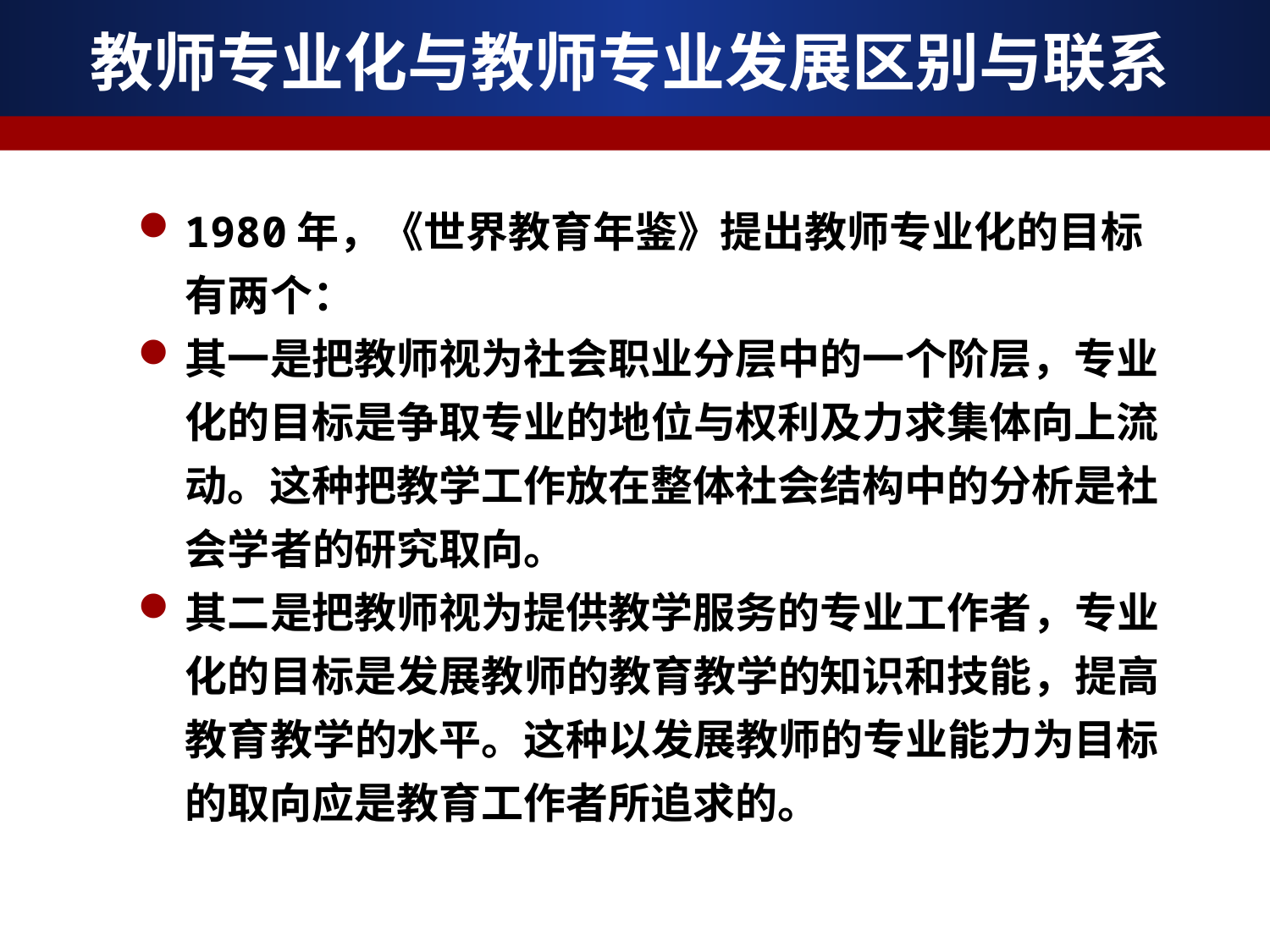

# 教师专业化与教师专业发展区别与联系
1980年，《世界教育年鉴》提出教师专业化的目标有两个：
其一是把教师视为社会职业分层中的一个阶层，专业化的目标是争取专业的地位与权利及力求集体向上流动。这种把教学工作放在整体社会结构中的分析是社会学者的研究取向。
其二是把教师视为提供教学服务的专业工作者，专业化的目标是发展教师的教育教学的知识和技能，提高教育教学的水平。这种以发展教师的专业能力为目标的取向应是教育工作者所追求的。